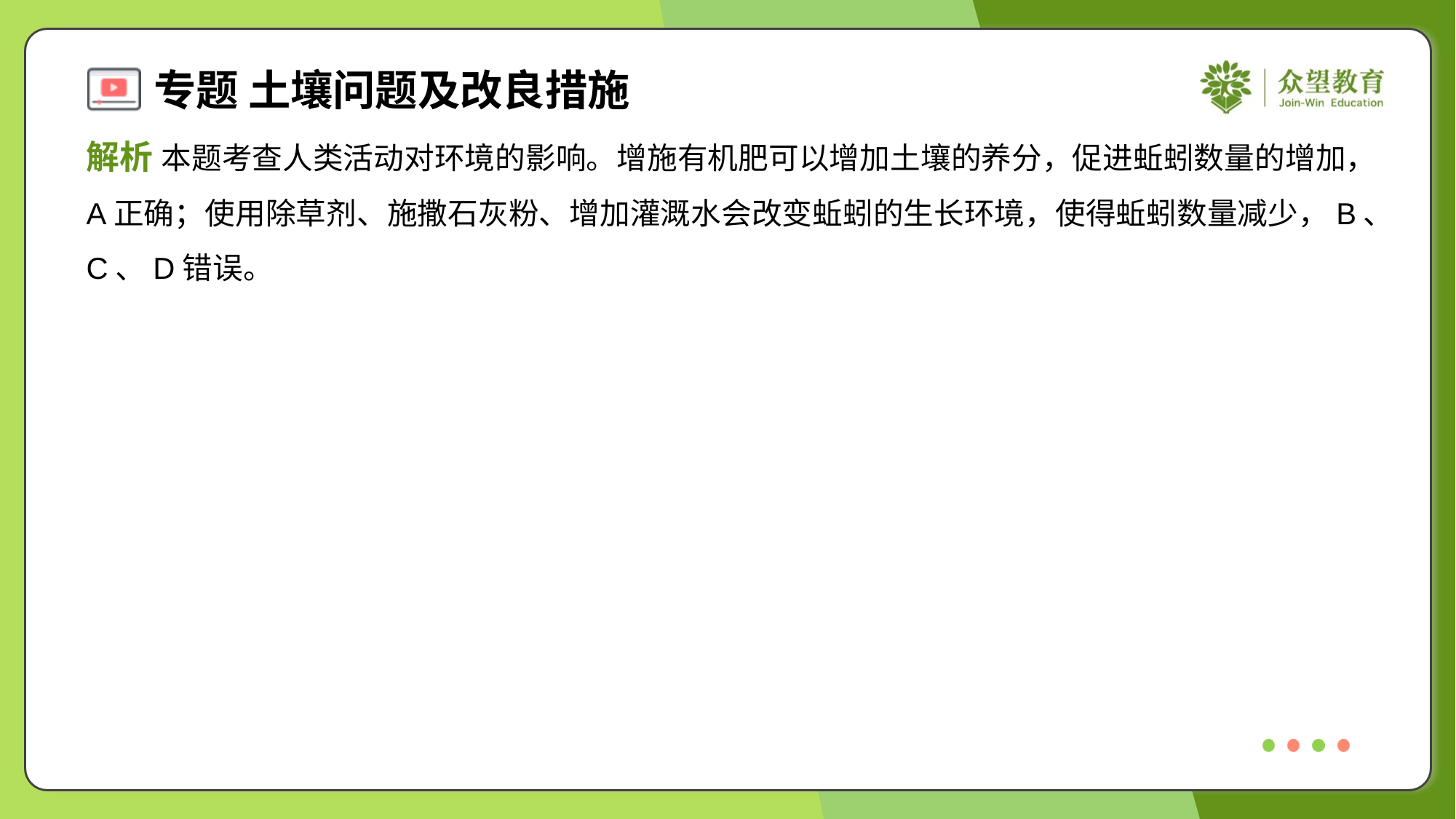

解析 本题考查人类活动对环境的影响。增施有机肥可以增加土壤的养分，促进蚯蚓数量的增加，
A正确；使用除草剂、施撒石灰粉、增加灌溉水会改变蚯蚓的生长环境，使得蚯蚓数量减少，B、
C、D错误。